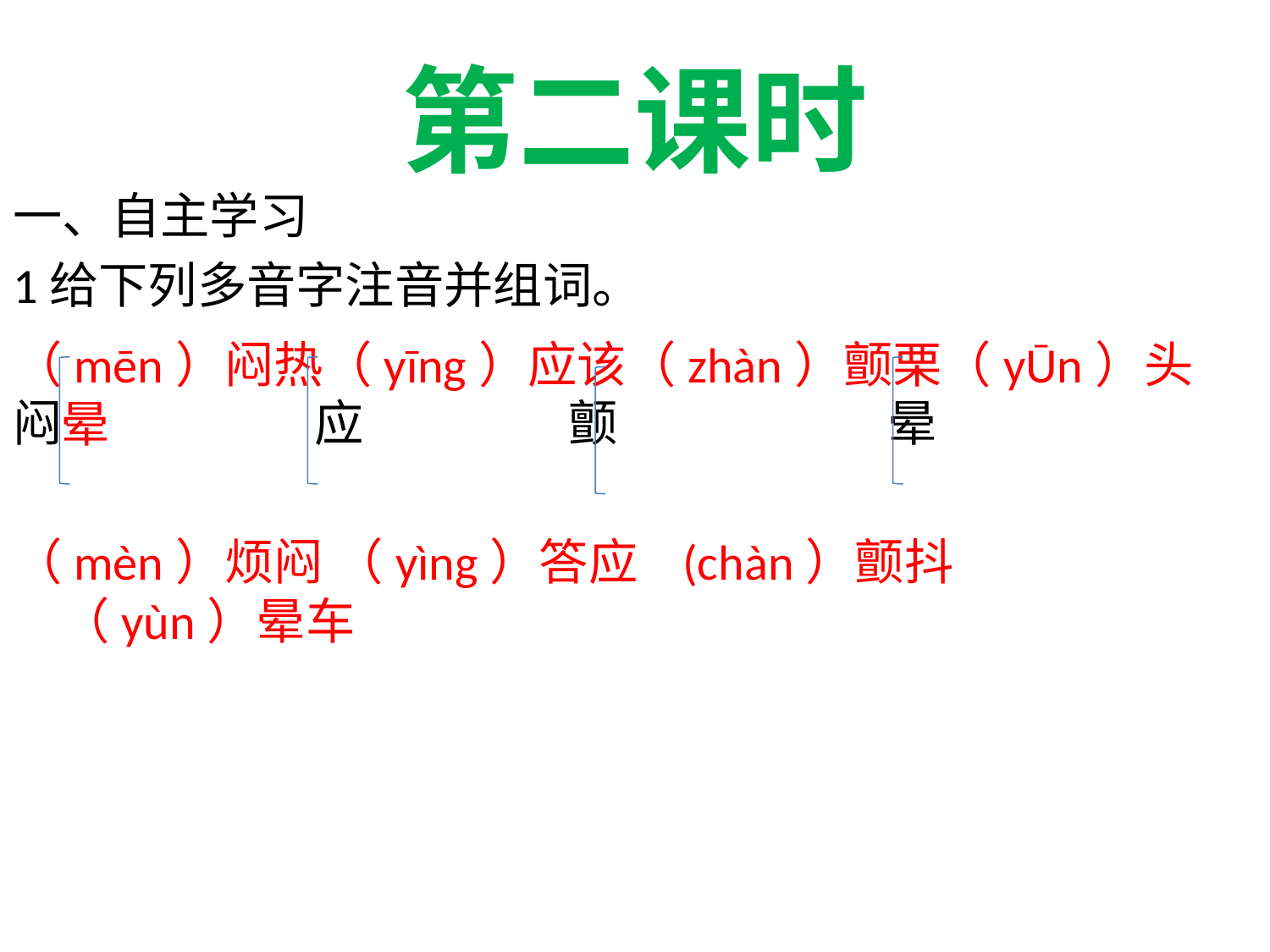

# 第二课时
一、自主学习
1给下列多音字注音并组词。

闷		应		颤		      晕

（mēn）闷热（yīng）应该（zhàn）颤栗（yŪn）头晕

（mèn）烦闷 （yìng）答应   (chàn）颤抖	（yùn）晕车